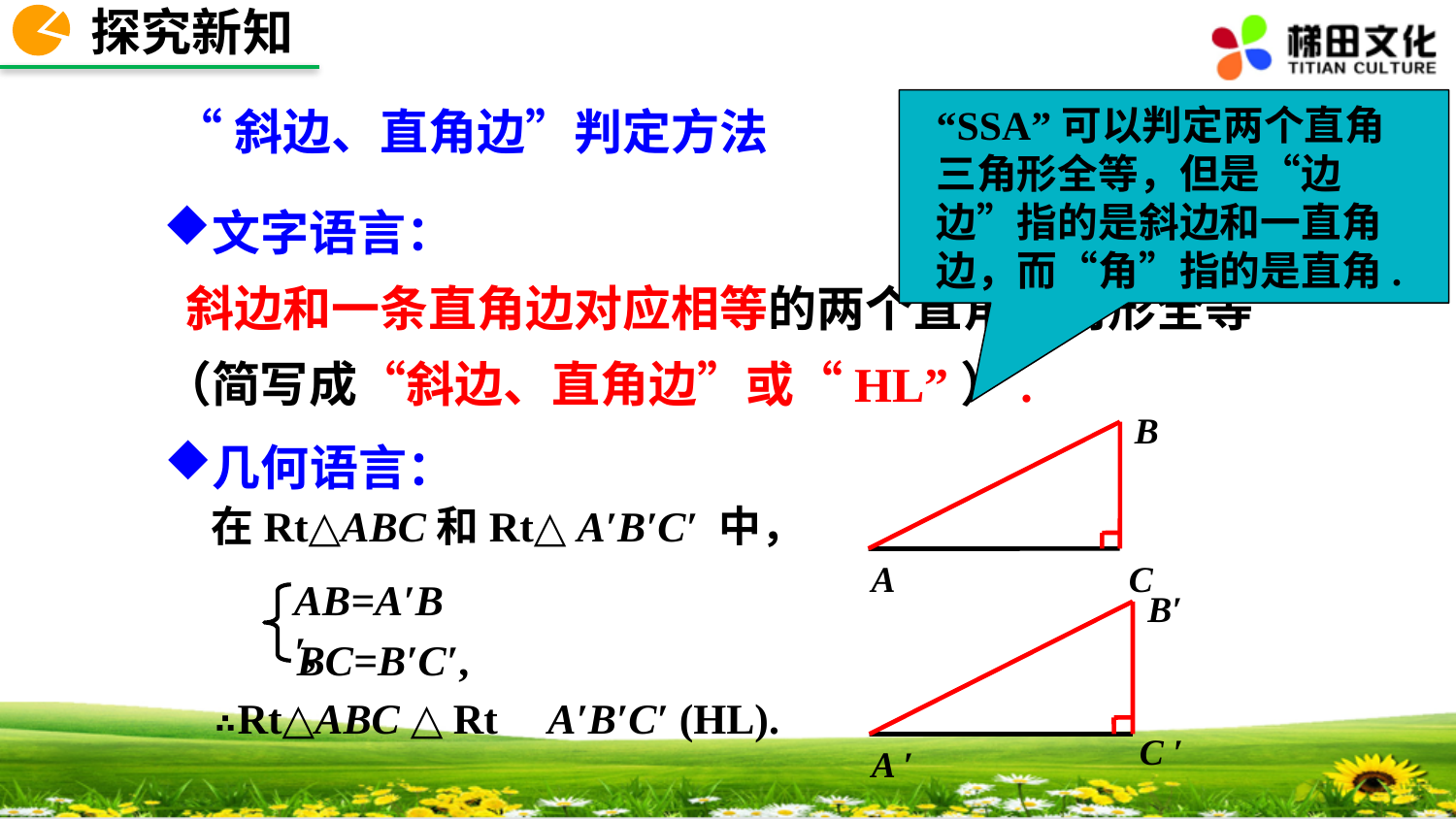

探究新知

“SSA”可以判定两个直角三角形全等，但是“边边”指的是斜边和一直角边，而“角”指的是直角.
“斜边、直角边”判定方法
文字语言：
 斜边和一条直角边对应相等的两个直角三角形全等（简写成“斜边、直角边”或“HL”）.
B

A

C
几何语言：

在Rt△ABC和Rt△ A′B′C′ 中，
AB=A′B′,

BC=B′C′,
B′

C ′
A ′

∴Rt△ABC ≌ Rt△ A′B′C′ (HL).